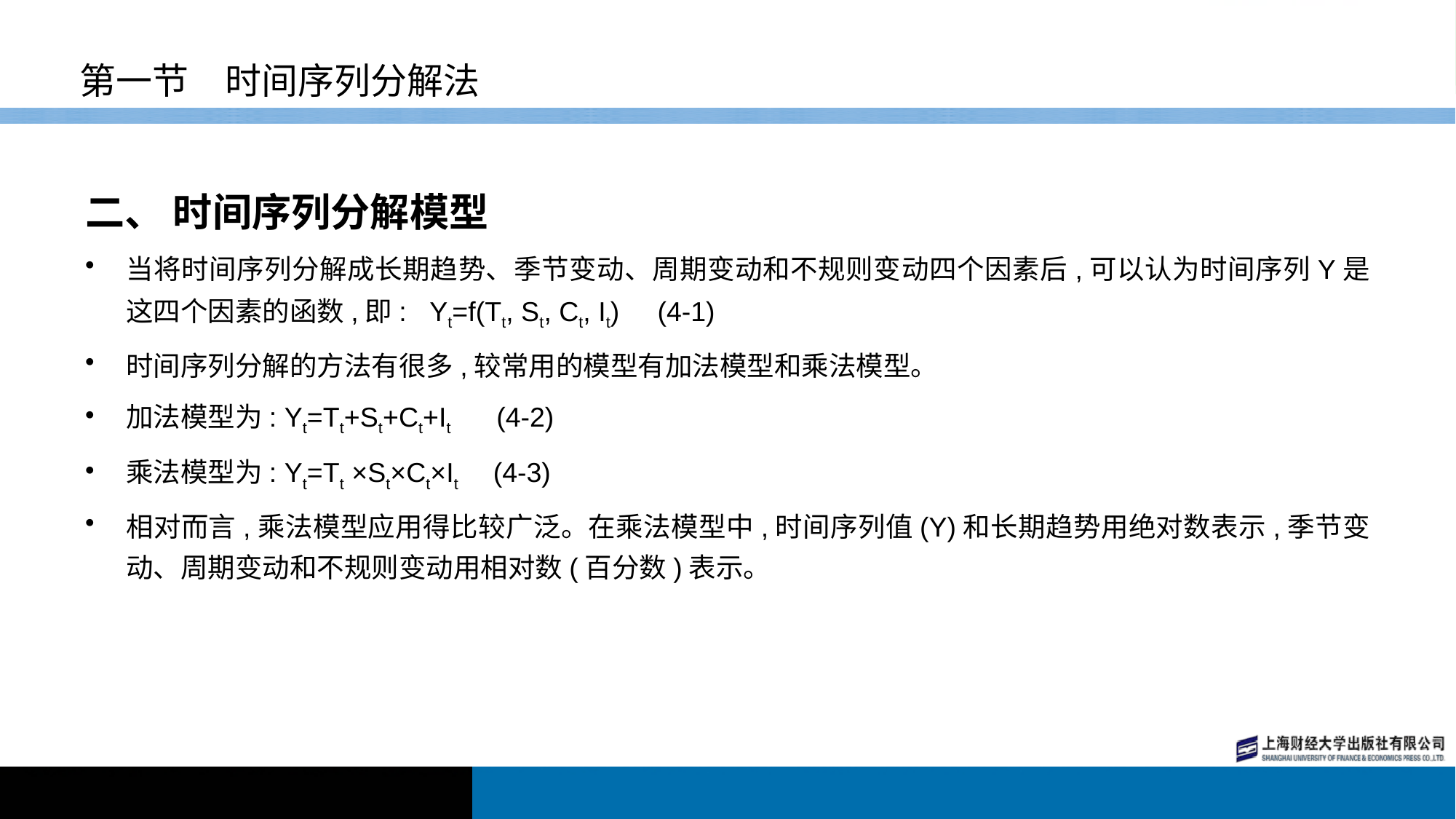

# 第一节　时间序列分解法
二、 时间序列分解模型
当将时间序列分解成长期趋势、季节变动、周期变动和不规则变动四个因素后,可以认为时间序列Y是这四个因素的函数,即:   Yt=f(Tt, St, Ct, It)     (4-1)
时间序列分解的方法有很多,较常用的模型有加法模型和乘法模型。
加法模型为: Yt=Tt+St+Ct+It      (4-2)
乘法模型为: Yt=Tt ×St×Ct×It     (4-3)
相对而言,乘法模型应用得比较广泛。在乘法模型中,时间序列值(Y)和长期趋势用绝对数表示,季节变动、周期变动和不规则变动用相对数(百分数)表示。
4